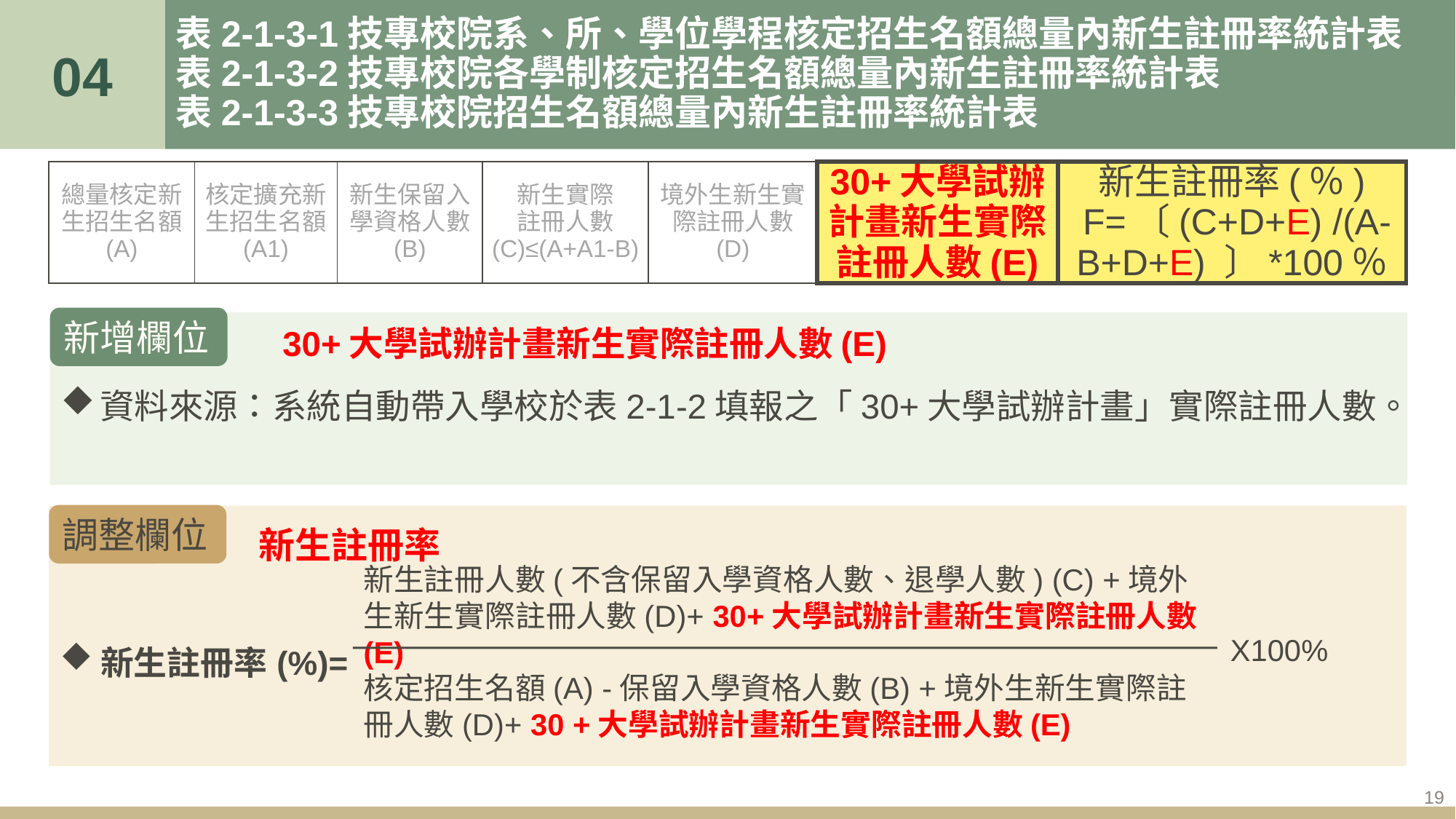

# 表2-1-3-1技專校院系、所、學位學程核定招生名額總量內新生註冊率統計表 表2-1-3-2技專校院各學制核定招生名額總量內新生註冊率統計表 表2-1-3-3技專校院招生名額總量內新生註冊率統計表
04
| 總量核定新生招生名額 (A) | 核定擴充新生招生名額 (A1) | 新生保留入學資格人數 (B) | 新生實際 註冊人數 (C)≤(A+A1-B) | 境外生新生實際註冊人數 (D) | 30+大學試辦計畫新生實際註冊人數(E) | 新生註冊率(％) F=〔(C+D+E) /(A-B+D+E) 〕\*100％ |
| --- | --- | --- | --- | --- | --- | --- |
新增欄位
                       30+大學試辦計畫新生實際註冊人數(E)
資料來源：系統自動帶入學校於表2-1-2填報之「30+大學試辦計畫」實際註冊人數。

調整欄位
                       新生註冊率

新生註冊率(%)=

新生註冊人數(不含保留入學資格人數、退學人數) (C) +境外生新生實際註冊人數(D)+ 30+大學試辦計畫新生實際註冊人數(E)
X100%

核定招生名額(A) -保留入學資格人數(B) +境外生新生實際註冊人數(D)+ 30 +大學試辦計畫新生實際註冊人數(E)
19